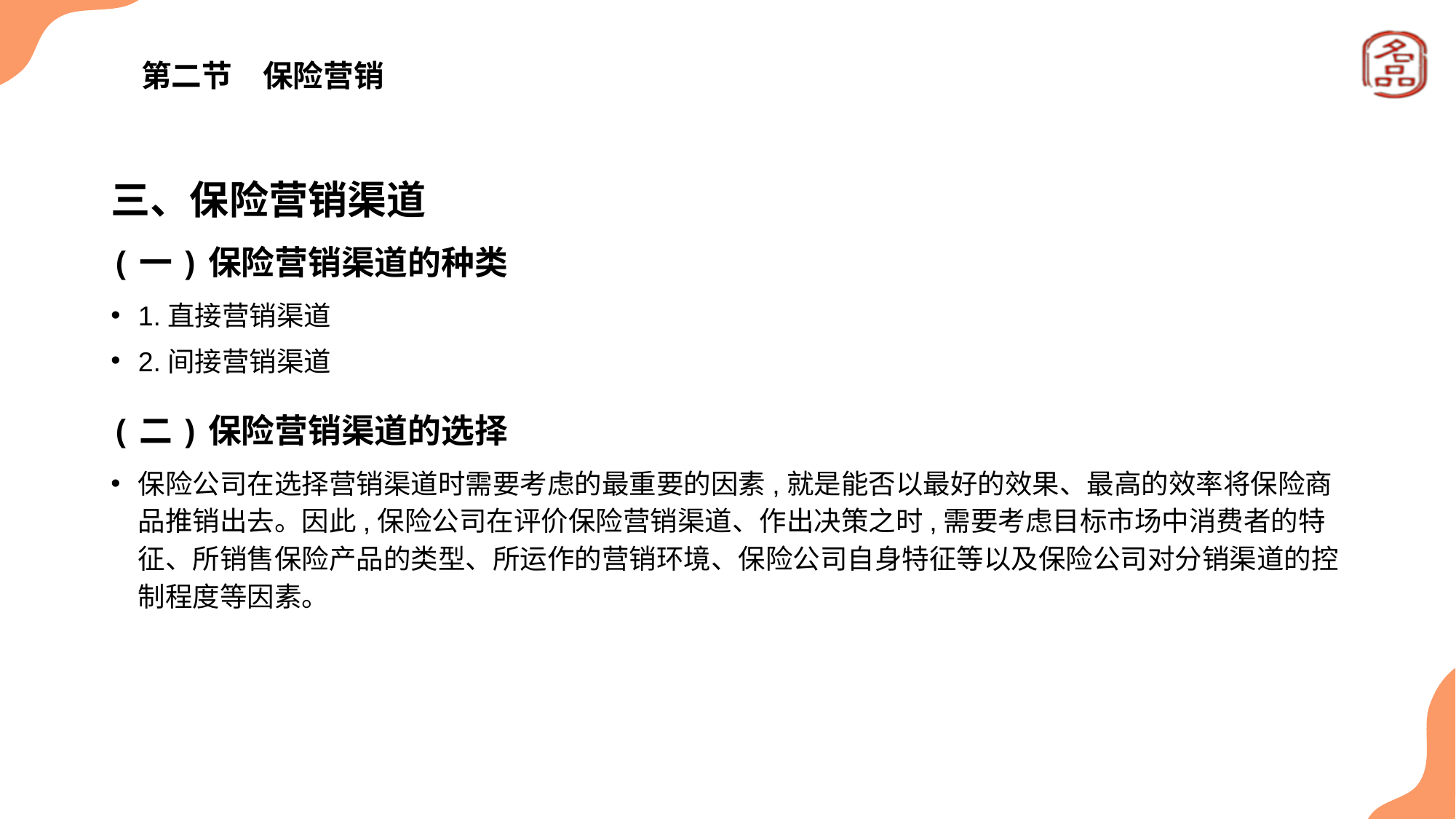

# 第二节　保险营销
三、保险营销渠道
(一)保险营销渠道的种类
1.直接营销渠道
2.间接营销渠道
(二)保险营销渠道的选择
保险公司在选择营销渠道时需要考虑的最重要的因素,就是能否以最好的效果、最高的效率将保险商品推销出去。因此,保险公司在评价保险营销渠道、作出决策之时,需要考虑目标市场中消费者的特征、所销售保险产品的类型、所运作的营销环境、保险公司自身特征等以及保险公司对分销渠道的控制程度等因素。